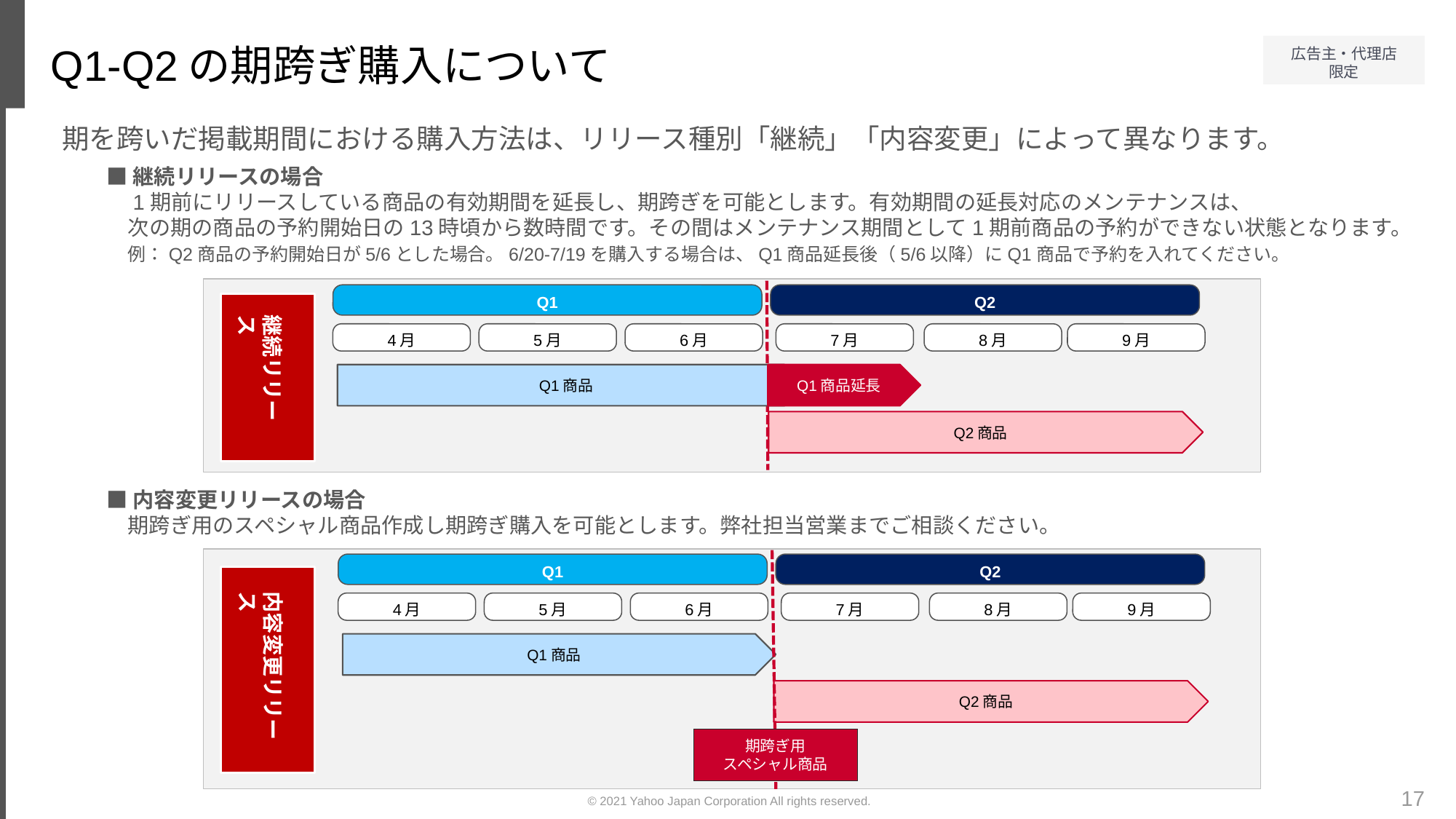

Q1-Q2の期跨ぎ購入について
期を跨いだ掲載期間における購入方法は、リリース種別「継続」「内容変更」によって異なります。
■継続リリースの場合
　1期前にリリースしている商品の有効期間を延長し、期跨ぎを可能とします。有効期間の延長対応のメンテナンスは、
　次の期の商品の予約開始日の13時頃から数時間です。その間はメンテナンス期間として1期前商品の予約ができない状態となります。
　例：Q2商品の予約開始日が5/6とした場合。6/20-7/19を購入する場合は、Q1商品延長後（5/6以降）にQ1商品で予約を入れてください。

Q1
Q2

継続リリース
4月
5月
6月
7月
8月
9月
Q1商品
Q1商品延長
Q2商品
■内容変更リリースの場合
　期跨ぎ用のスペシャル商品作成し期跨ぎ購入を可能とします。弊社担当営業までご相談ください。

Q1
Q2

内容変更リリース
4月
5月
6月
7月
8月
9月
Q1商品
Q2商品
期跨ぎ用
スペシャル商品
17